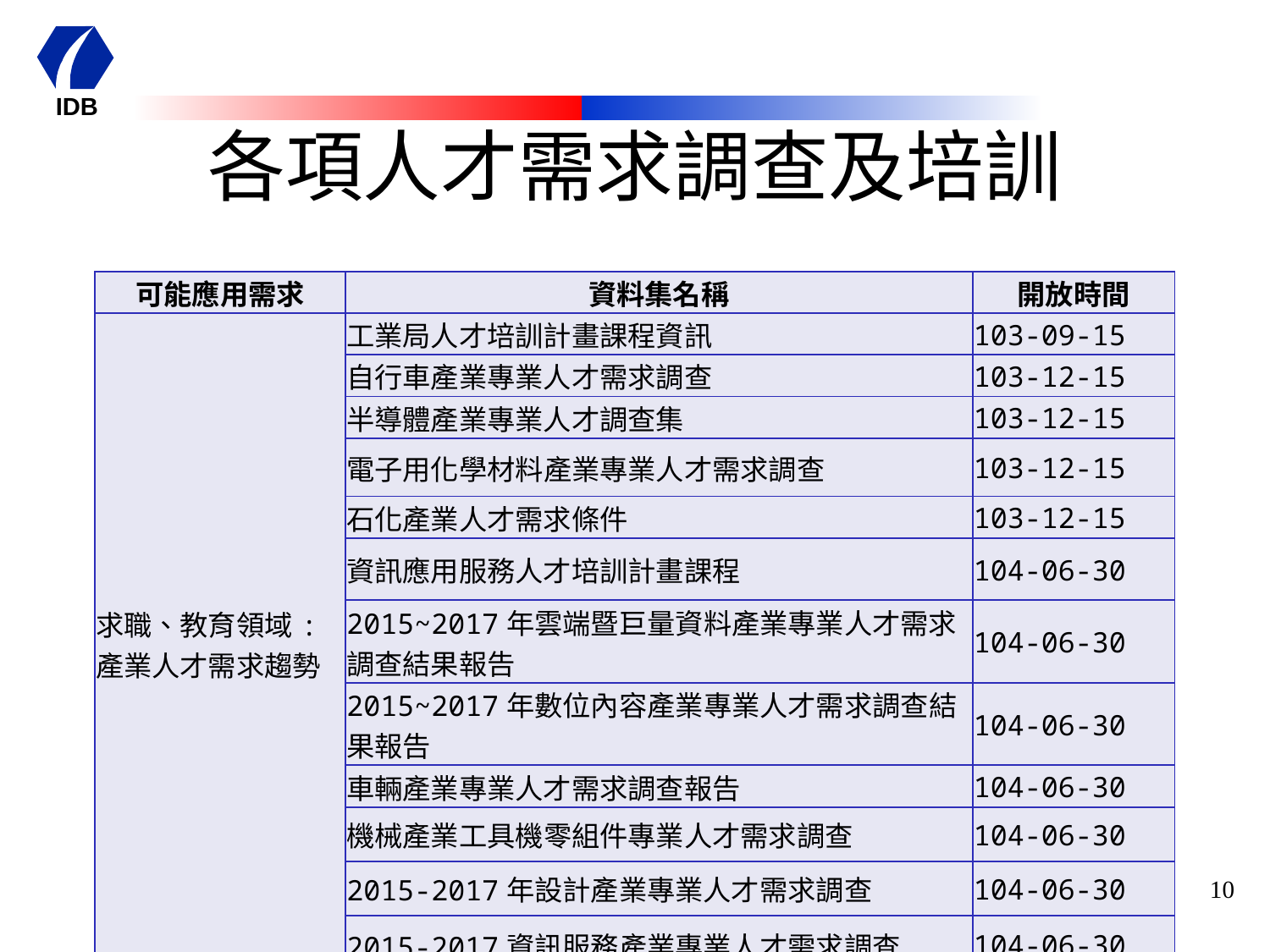

# 各項人才需求調查及培訓
| 可能應用需求 | 資料集名稱 | 開放時間 |
| --- | --- | --- |
| 求職、教育領域:產業人才需求趨勢 | 工業局人才培訓計畫課程資訊 | 103-09-15 |
|  | 自行車產業專業人才需求調查 | 103-12-15 |
|  | 半導體產業專業人才調查集 | 103-12-15 |
|  | 電子用化學材料產業專業人才需求調查 | 103-12-15 |
|  | 石化產業人才需求條件 | 103-12-15 |
|  | 資訊應用服務人才培訓計畫課程 | 104-06-30 |
|  | 2015~2017年雲端暨巨量資料產業專業人才需求調查結果報告 | 104-06-30 |
|  | 2015~2017年數位內容產業專業人才需求調查結果報告 | 104-06-30 |
|  | 車輛產業專業人才需求調查報告 | 104-06-30 |
|  | 機械產業工具機零組件專業人才需求調查 | 104-06-30 |
|  | 2015-2017年設計產業專業人才需求調查 | 104-06-30 |
|  | 2015-2017資訊服務產業專業人才需求調查 | 104-06-30 |
10